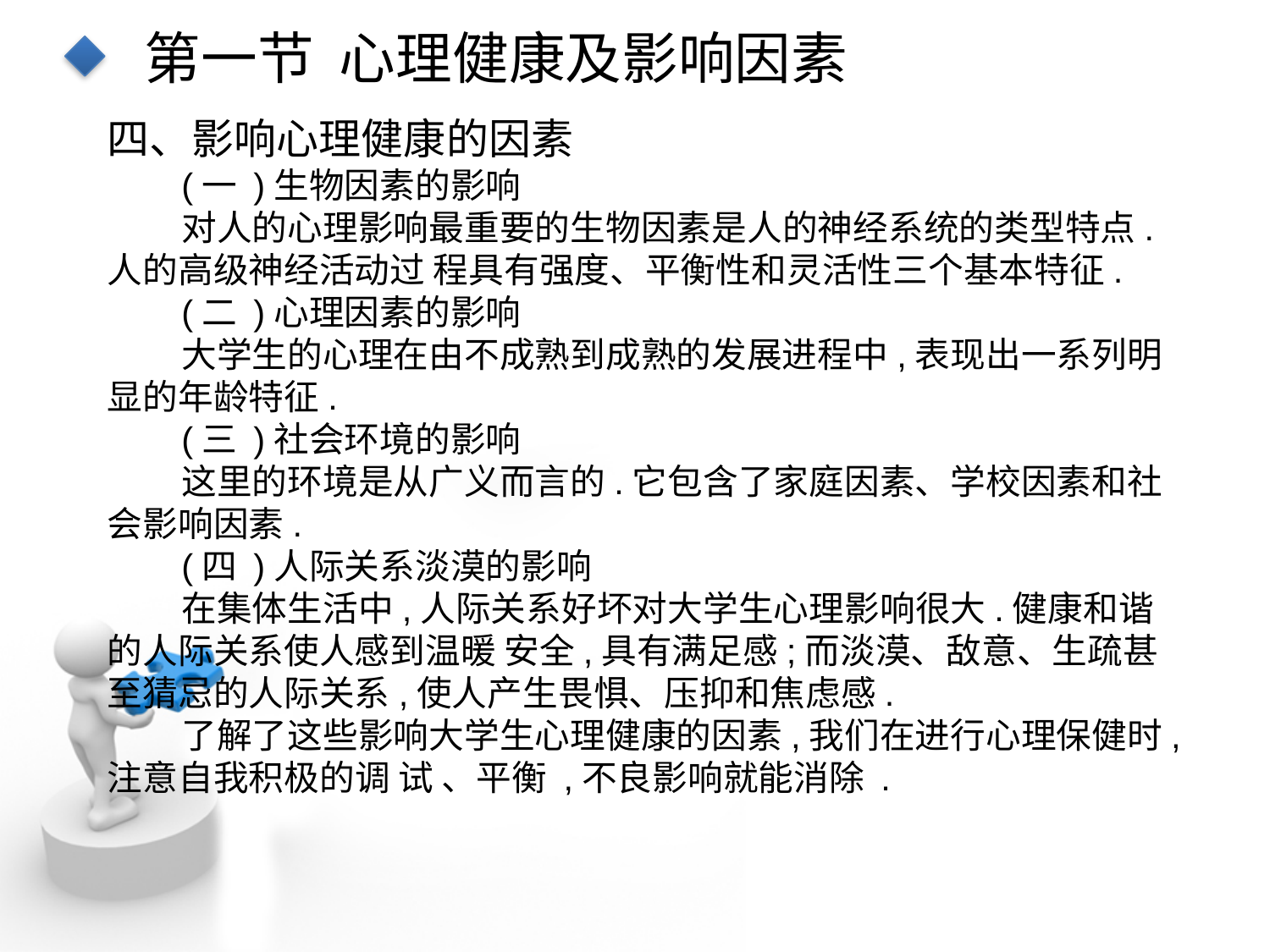

第一节  心理健康及影响因素

四、影响心理健康的因素
(一 )生物因素的影响
对人的心理影响最重要的生物因素是人的神经系统的类型特点.人的高级神经活动过 程具有强度、平衡性和灵活性三个基本特征.
(二 )心理因素的影响
大学生的心理在由不成熟到成熟的发展进程中,表现出一系列明显的年龄特征.
(三 )社会环境的影响
这里的环境是从广义而言的.它包含了家庭因素、学校因素和社会影响因素.
(四 )人际关系淡漠的影响
在集体生活中,人际关系好坏对大学生心理影响很大.健康和谐的人际关系使人感到温暖 安全,具有满足感;而淡漠、敌意、生疏甚至猜忌的人际关系,使人产生畏惧、压抑和焦虑感.
了解了这些影响大学生心理健康的因素,我们在进行心理保健时,注意自我积极的调 试 、平衡 ,不良影响就能消除 .

点击添加文本
点击添加文本
点击添加文本
点击添加文本